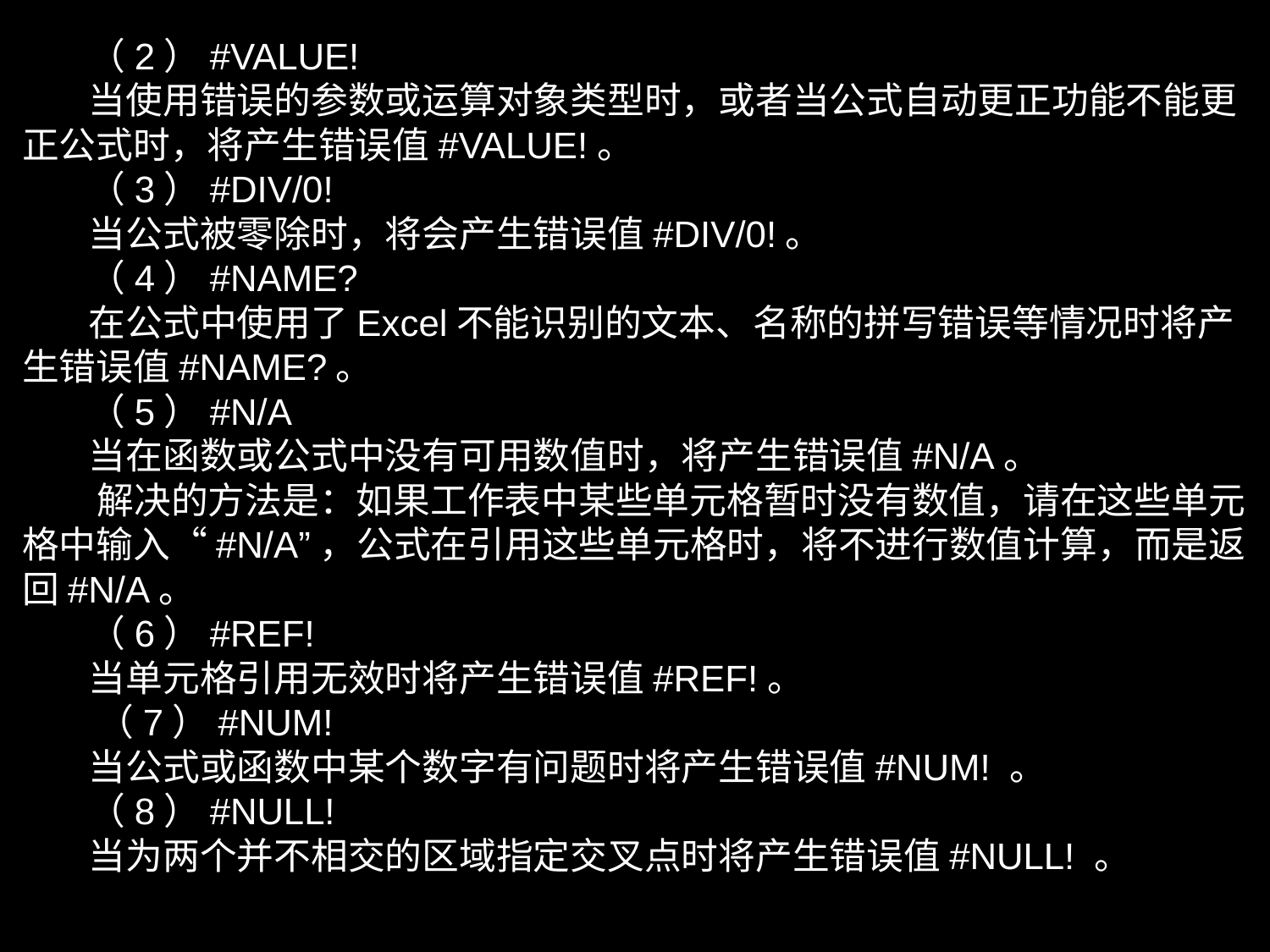

（2）#VALUE!
       当使用错误的参数或运算对象类型时，或者当公式自动更正功能不能更正公式时，将产生错误值#VALUE!。
       （3）#DIV/0!
       当公式被零除时，将会产生错误值#DIV/0!。
       （4）#NAME?
       在公式中使用了Excel不能识别的文本、名称的拼写错误等情况时将产生错误值#NAME?。
       （5）#N/A
       当在函数或公式中没有可用数值时，将产生错误值#N/A。
        解决的方法是：如果工作表中某些单元格暂时没有数值，请在这些单元格中输入“#N/A”，公式在引用这些单元格时，将不进行数值计算，而是返回#N/A。
       （6）#REF!
       当单元格引用无效时将产生错误值#REF!。
        （7）#NUM!
       当公式或函数中某个数字有问题时将产生错误值#NUM! 。
       （8）#NULL!
       当为两个并不相交的区域指定交叉点时将产生错误值#NULL! 。